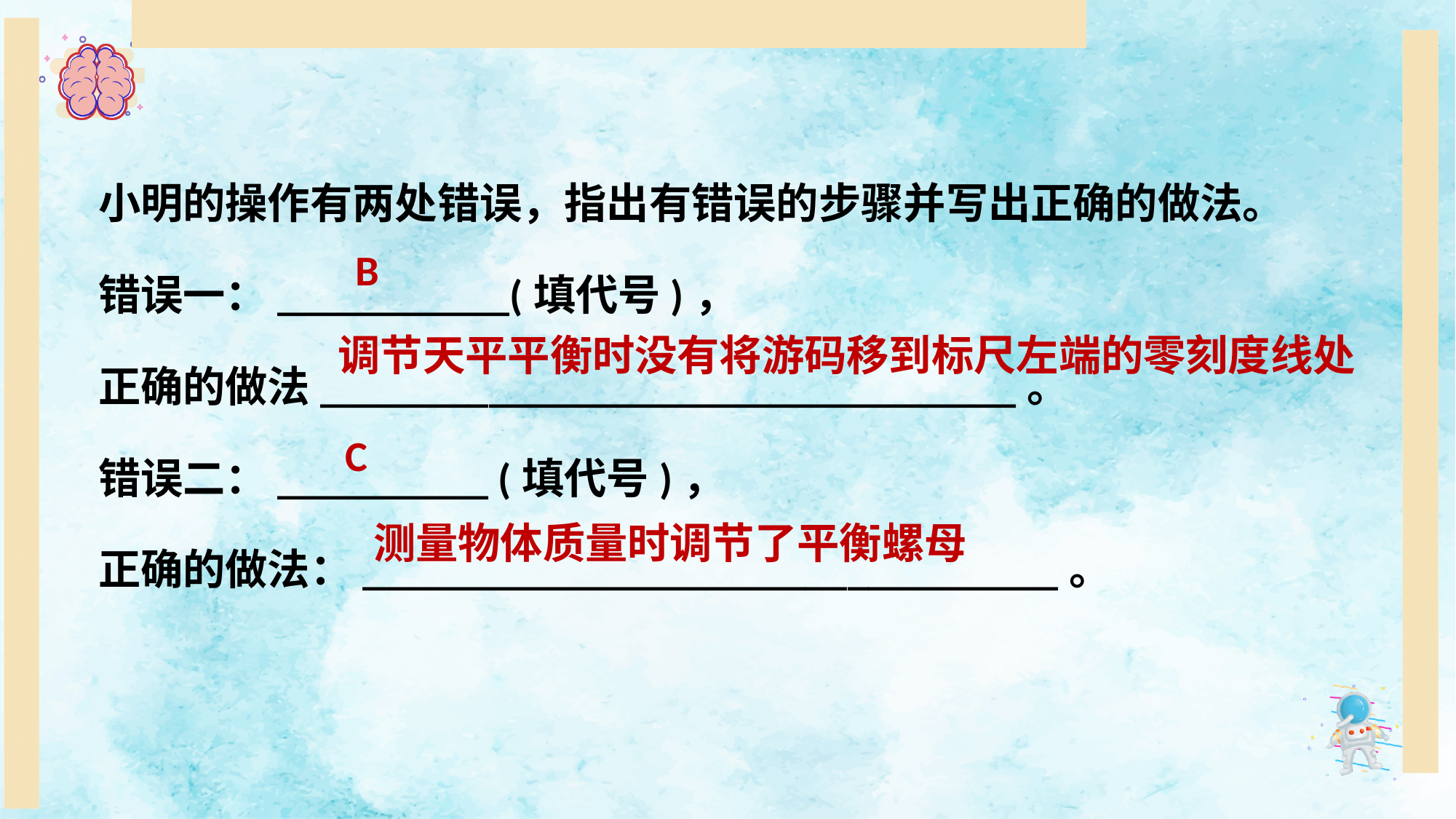

小明的操作有两处错误，指出有错误的步骤并写出正确的做法。
错误一：___________(填代号)，
正确的做法_________________________________。
错误二：__________ (填代号)，
正确的做法：_________________________________。
B
调节天平平衡时没有将游码移到标尺左端的零刻度线处
C
测量物体质量时调节了平衡螺母